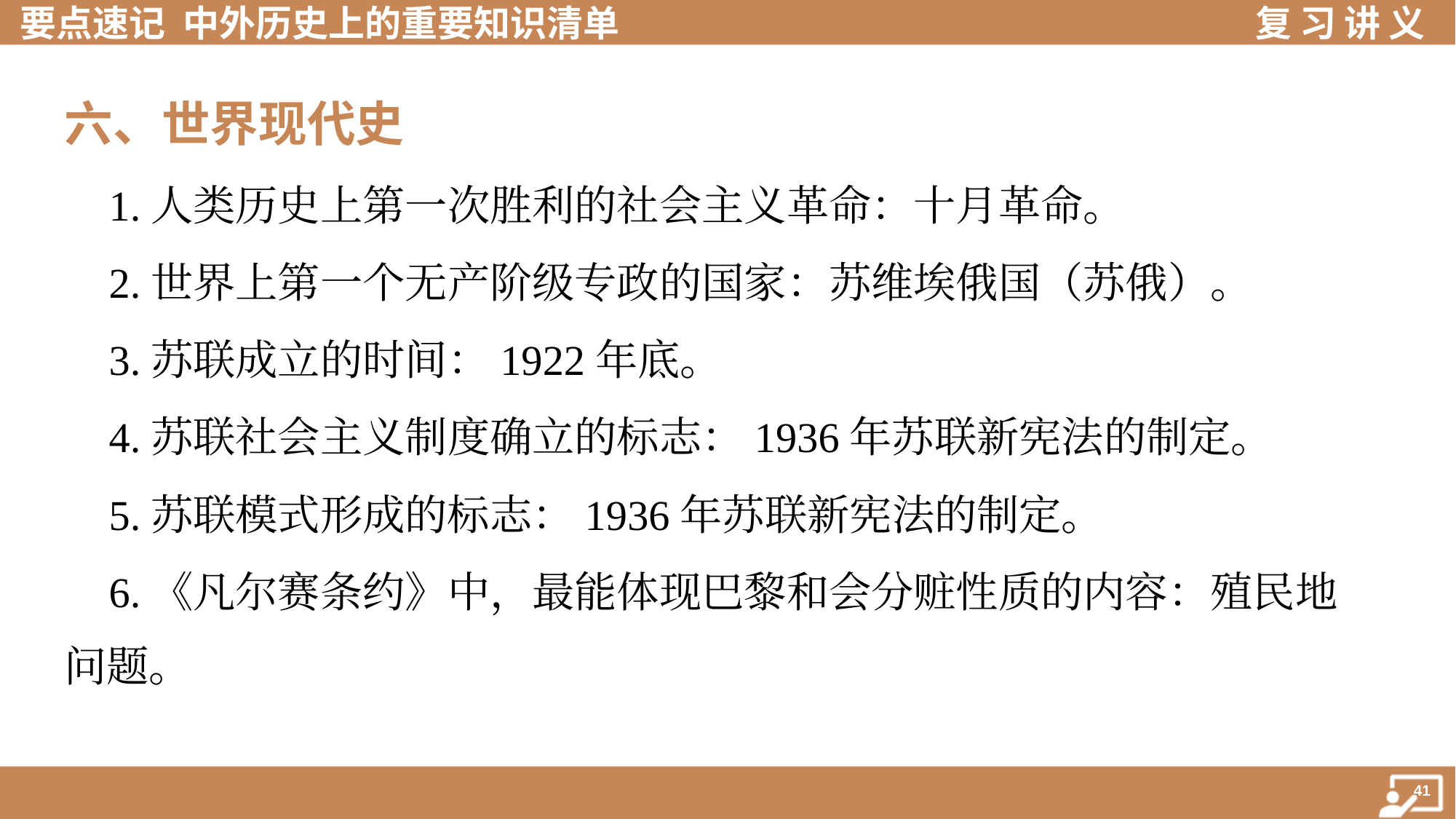

六、世界现代史
    1.人类历史上第一次胜利的社会主义革命：十月革命。
    2.世界上第一个无产阶级专政的国家：苏维埃俄国（苏俄）。
    3.苏联成立的时间：1922年底。
    4.苏联社会主义制度确立的标志：1936年苏联新宪法的制定。
    5.苏联模式形成的标志：1936年苏联新宪法的制定。
    6.《凡尔赛条约》中，最能体现巴黎和会分赃性质的内容：殖民地
问题。